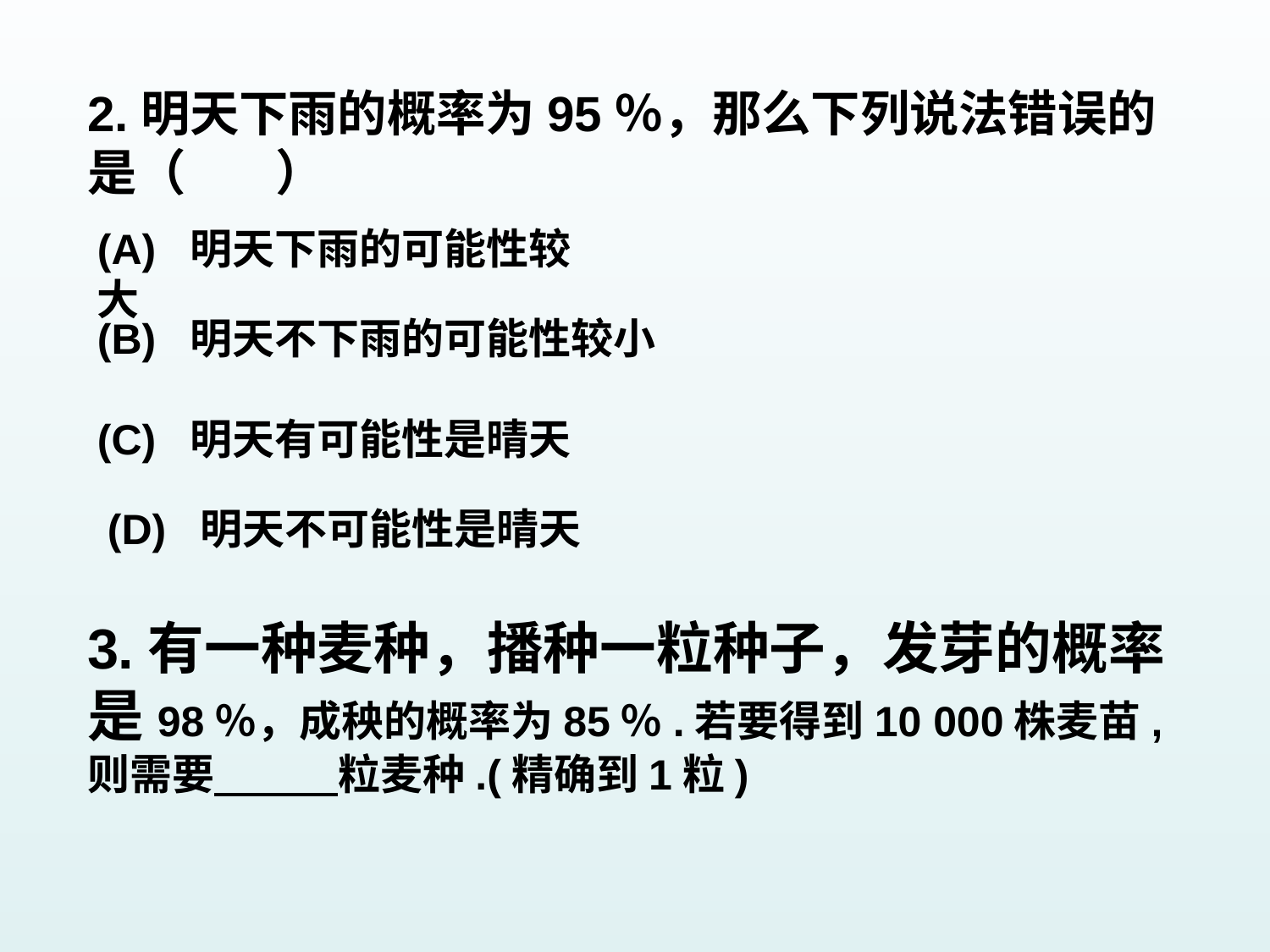

2.明天下雨的概率为95％，那么下列说法错误的是（        ）
(A)  明天下雨的可能性较大
(B)  明天不下雨的可能性较小
(C)  明天有可能性是晴天
(D)  明天不可能性是晴天
3.有一种麦种，播种一粒种子，发芽的概率是98％，成秧的概率为85％.若要得到10 000株麦苗,则需要             粒麦种.(精确到1粒)